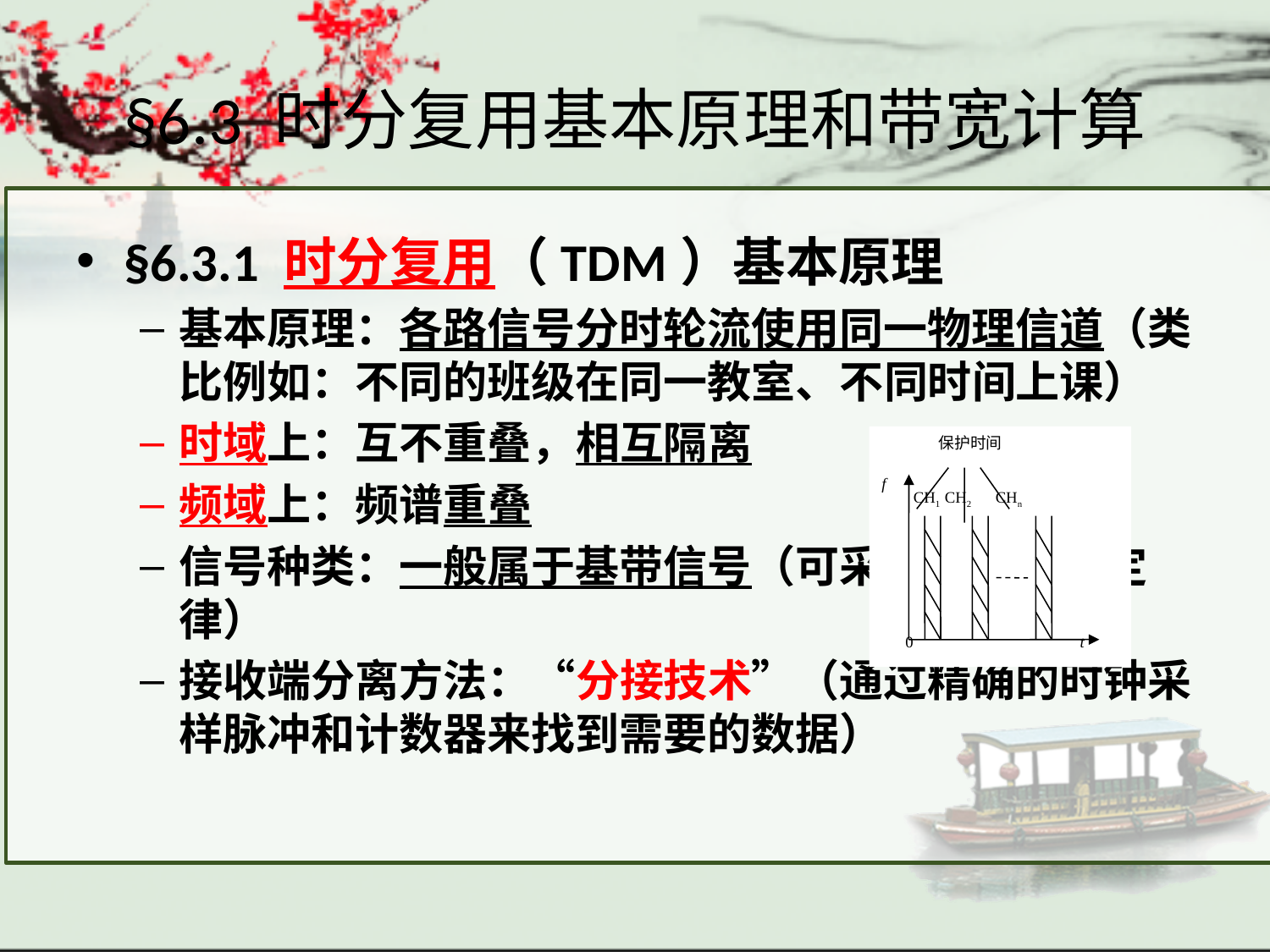

# §6.3 时分复用基本原理和带宽计算

§6.3.1 时分复用（TDM）基本原理
基本原理：各路信号分时轮流使用同一物理信道（类比例如：不同的班级在同一教室、不同时间上课）
时域上：互不重叠，相互隔离
频域上：频谱重叠
信号种类：一般属于基带信号（可采用奈奎斯特定律）
接收端分离方法：“分接技术”（通过精确的时钟采样脉冲和计数器来找到需要的数据）

保护时间

f

CH1  CH2      CHn

0

t